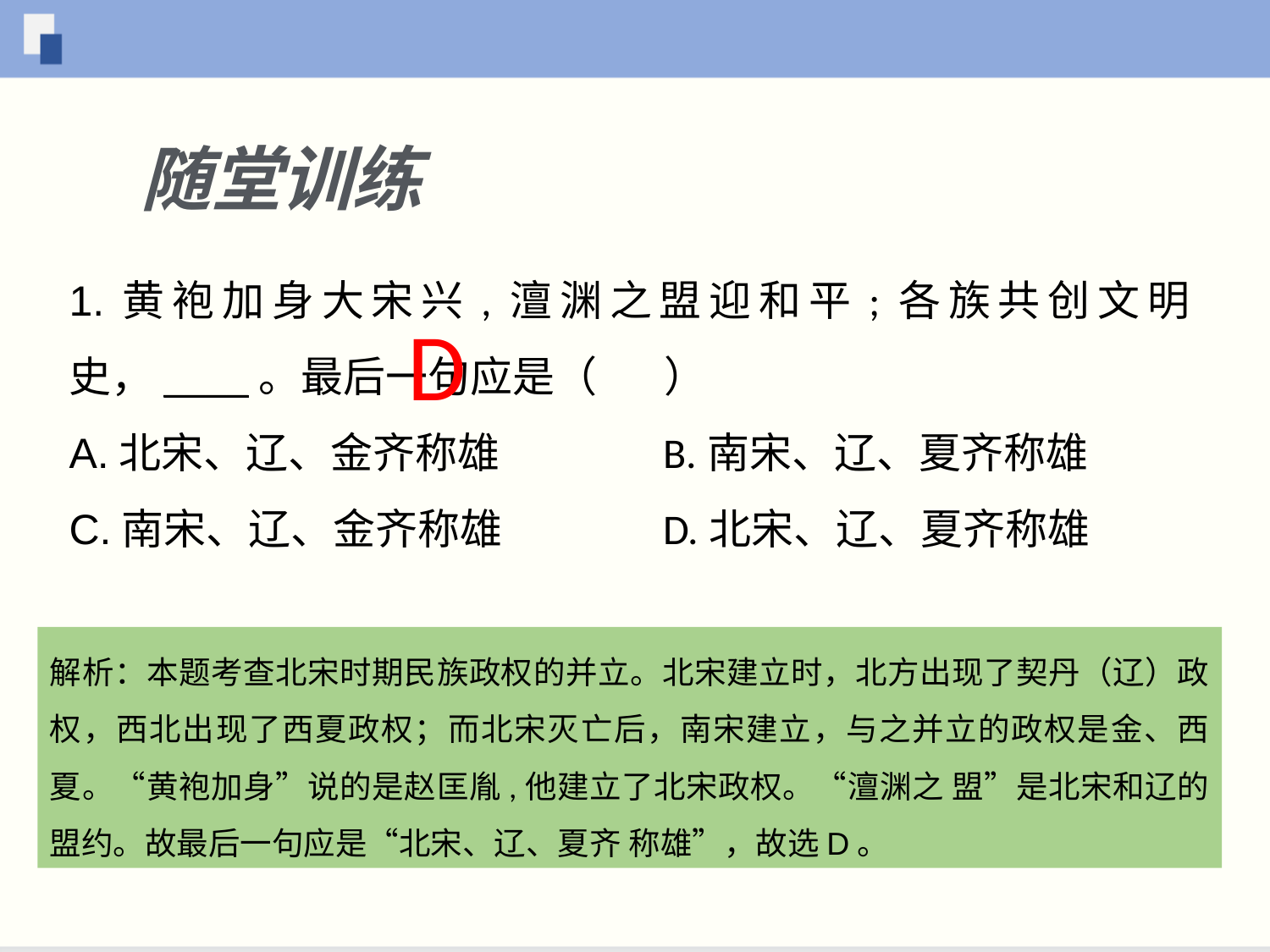

随堂训练
1.黄袍加身大宋兴,澶渊之盟迎和平;各族共创文明史，____。最后一句应是（       ）
A.北宋、辽、金齐称雄	        B.南宋、辽、夏齐称雄
C.南宋、辽、金齐称雄	        D.北宋、辽、夏齐称雄
D
解析：本题考查北宋时期民族政权的并立。北宋建立时，北方出现了契丹（辽）政权，西北出现了西夏政权；而北宋灭亡后，南宋建立，与之并立的政权是金、西夏。“黄袍加身”说的是赵匡胤,他建立了北宋政权。“澶渊之 盟”是北宋和辽的盟约。故最后一句应是“北宋、辽、夏齐 称雄”，故选D。